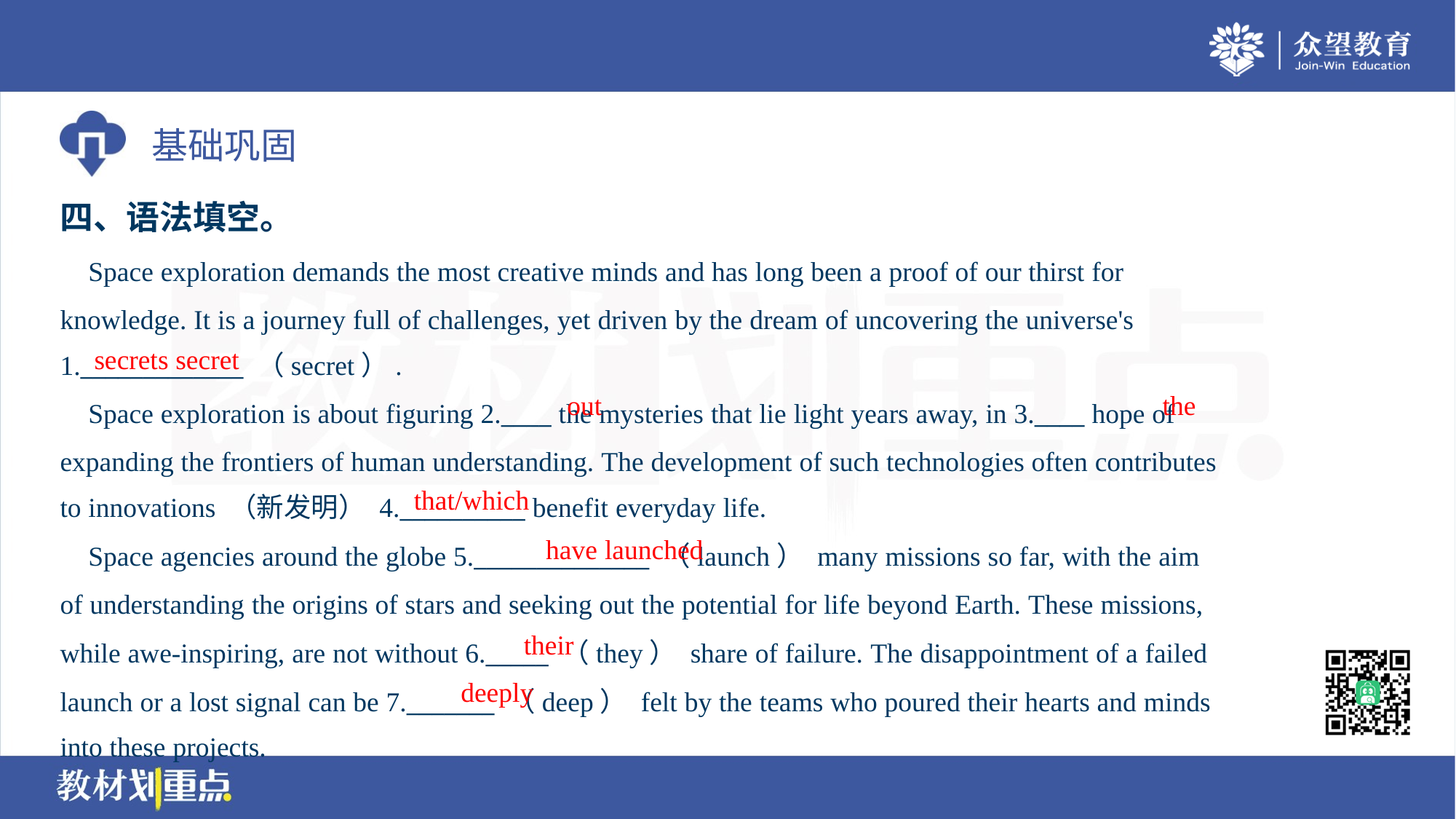

四、语法填空。
    Space exploration demands the most creative minds and has long been a proof of our thirst for
knowledge. It is a journey full of challenges, yet driven by the dream of uncovering the universe's
1._____________ （secret）.
secrets secret
out
the
    Space exploration is about figuring 2.____ the mysteries that lie light years away, in 3.____ hope of
expanding the frontiers of human understanding. The development of such technologies often contributes
to innovations （新发明） 4.__________ benefit everyday life.
that/which
have launched
    Space agencies around the globe 5.______________ （launch） many missions so far, with the aim
of understanding the origins of stars and seeking out the potential for life beyond Earth. These missions,
while awe-inspiring, are not without 6._____ （they） share of failure. The disappointment of a failed
launch or a lost signal can be 7._______ （deep） felt by the teams who poured their hearts and minds
into these projects.
their
deeply